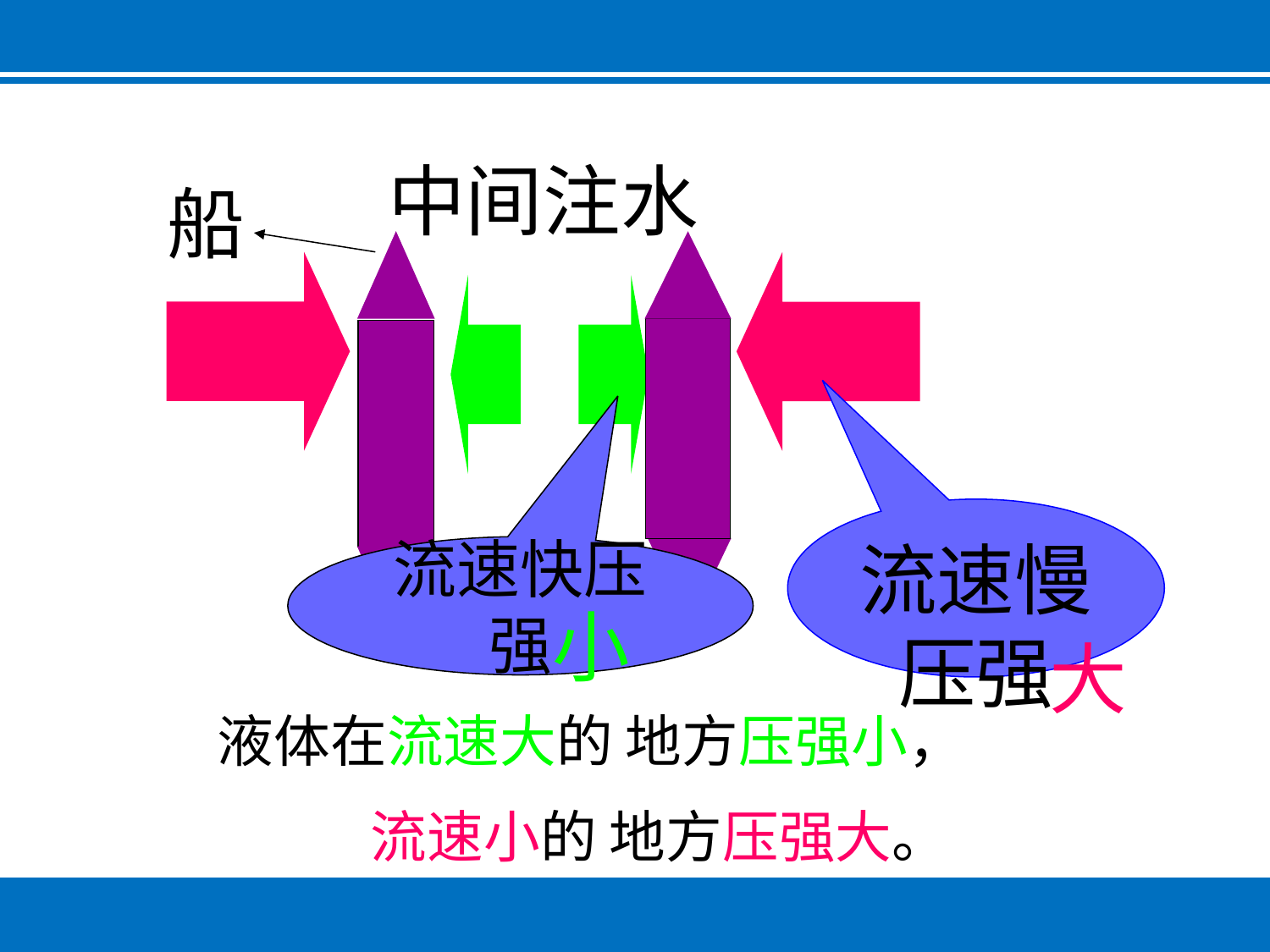

流体压强与流速的关系
沪科版八年级全一册第八章第四课

中间注水
船

流速慢压强
流速快压强
小
大
液体在流速大的 地方压强小，
           流速小的 地方压强大。